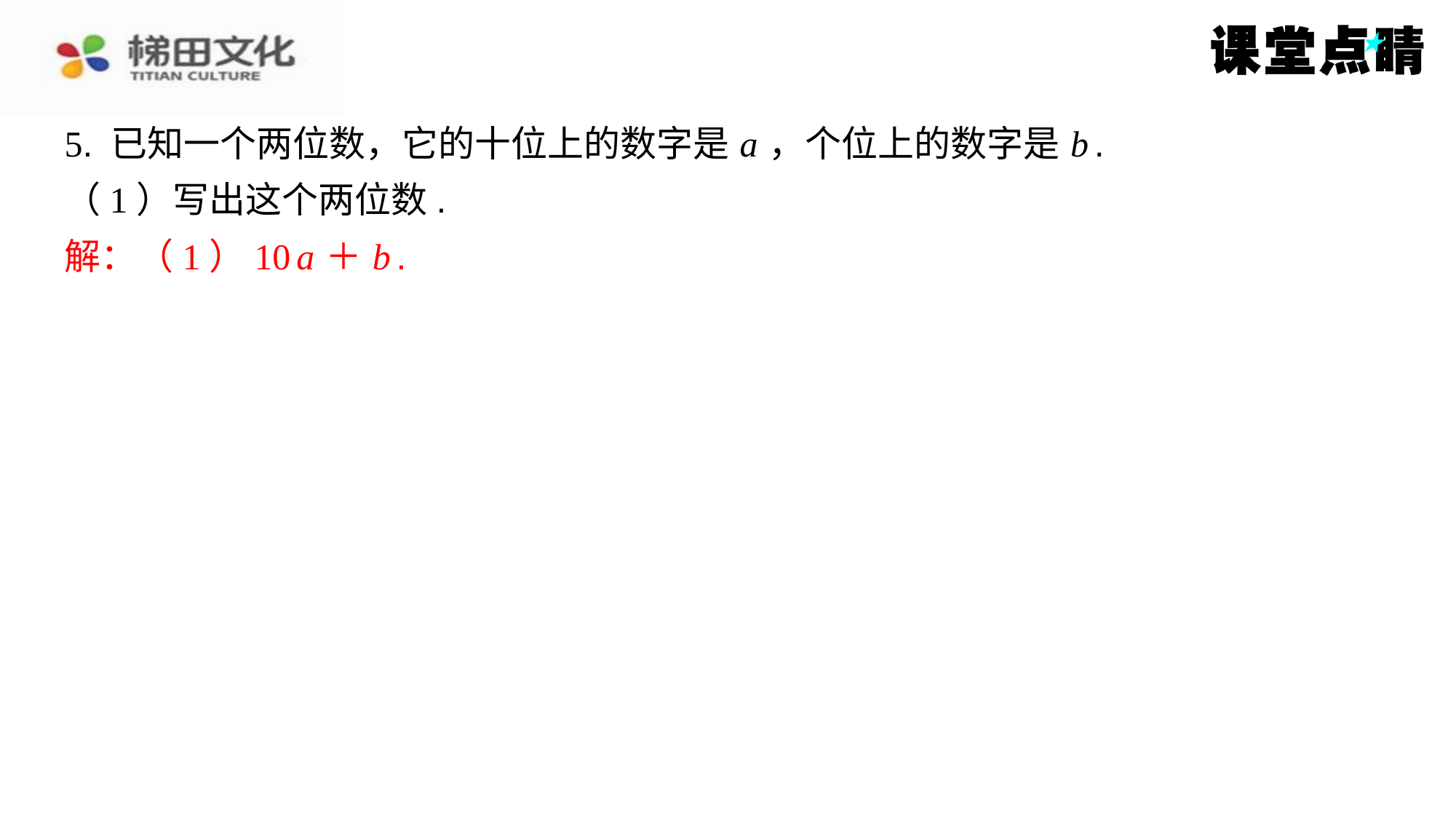

5. 已知一个两位数，它的十位上的数字是 a ，个位上的数字是 b .
（1）写出这个两位数.
解：（1）10 a ＋ b .
解：（1）10 a ＋ b .